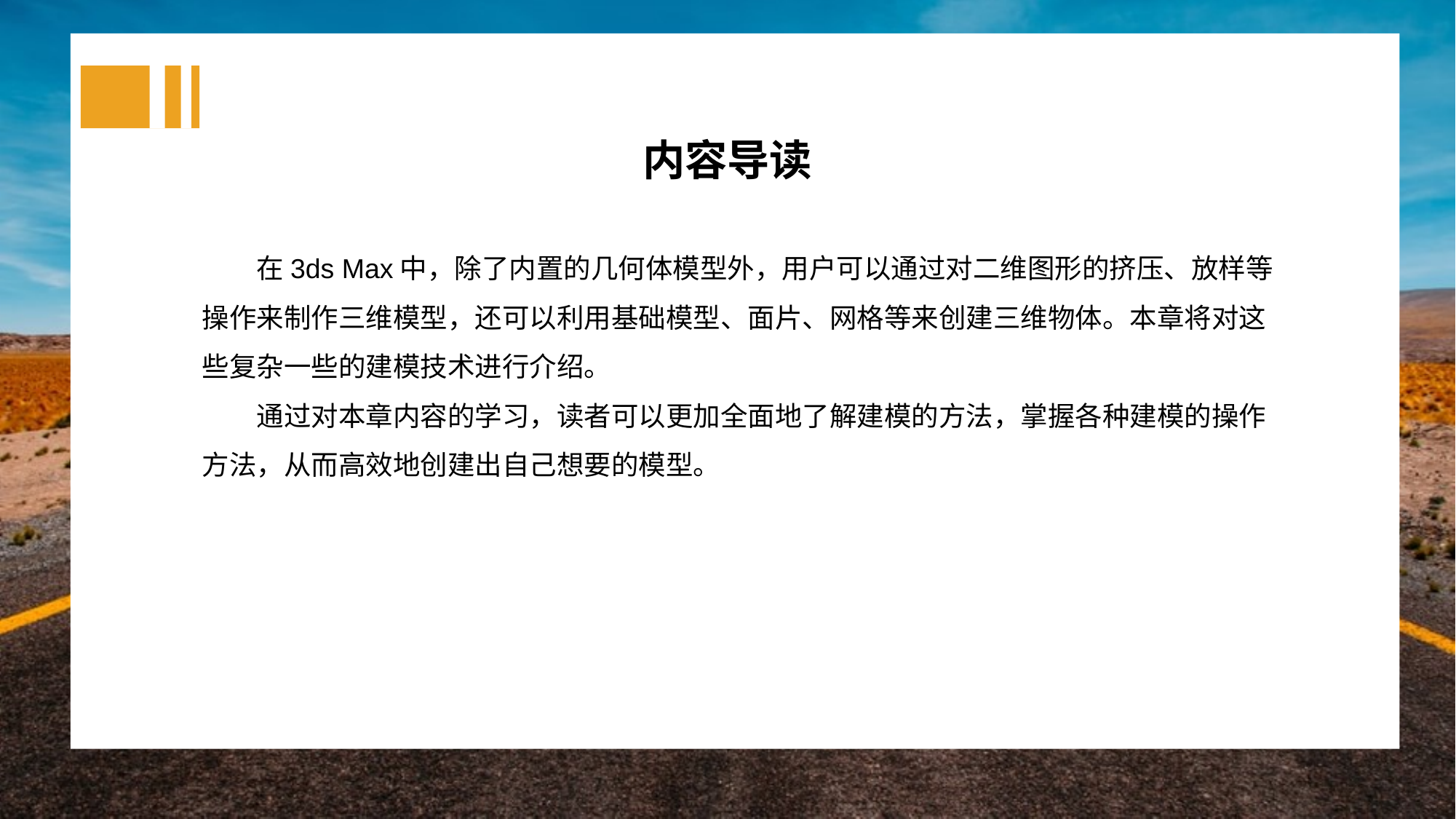

内容导读
在3ds Max中，除了内置的几何体模型外，用户可以通过对二维图形的挤压、放样等操作来制作三维模型，还可以利用基础模型、面片、网格等来创建三维物体。本章将对这些复杂一些的建模技术进行介绍。
通过对本章内容的学习，读者可以更加全面地了解建模的方法，掌握各种建模的操作方法，从而高效地创建出自己想要的模型。